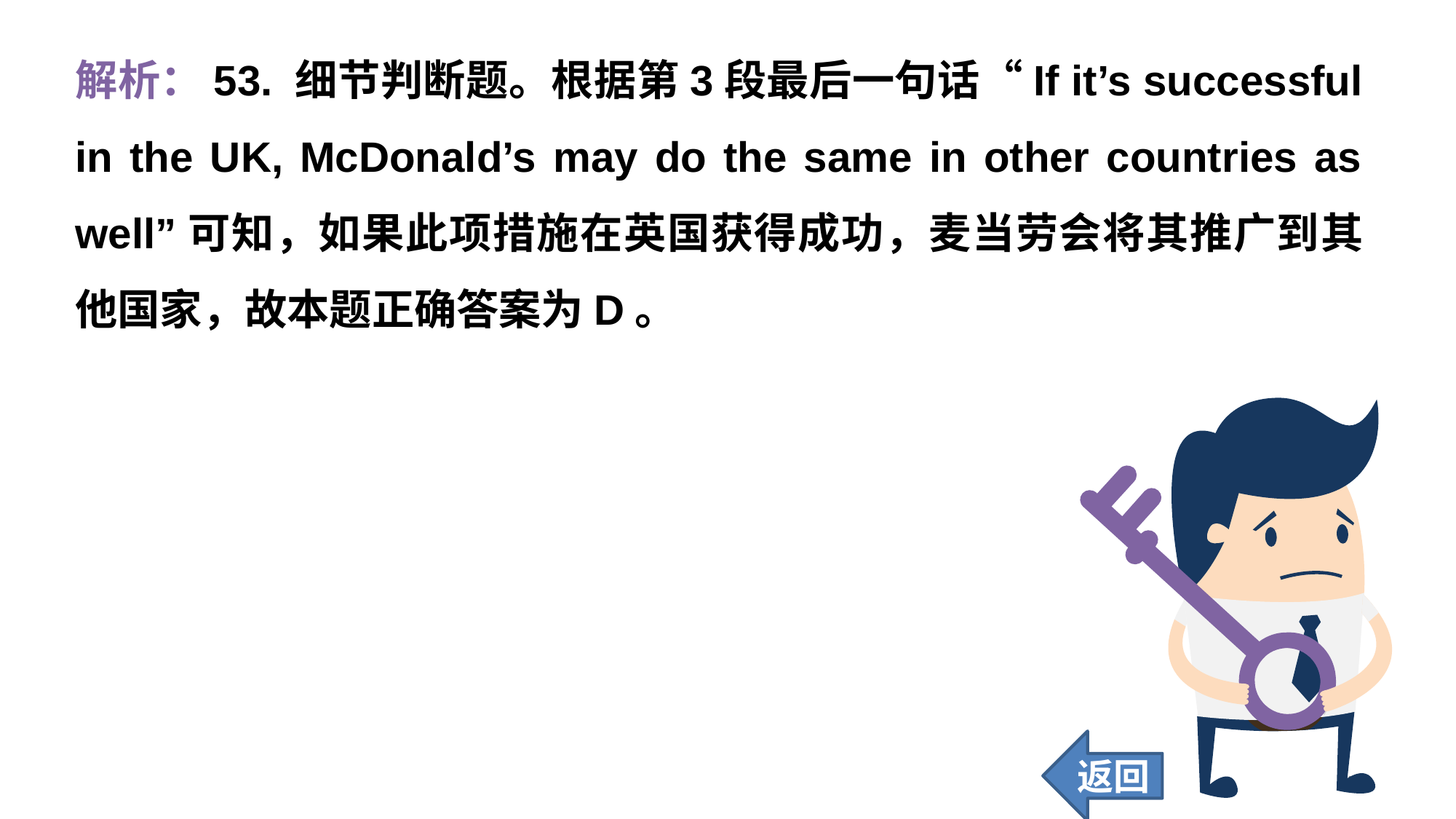

解析：53. 细节判断题。根据第3段最后一句话“If it’s successful in the UK, McDonald’s may do the same in other countries as well”可知，如果此项措施在英国获得成功，麦当劳会将其推广到其他国家，故本题正确答案为D。

返回
436